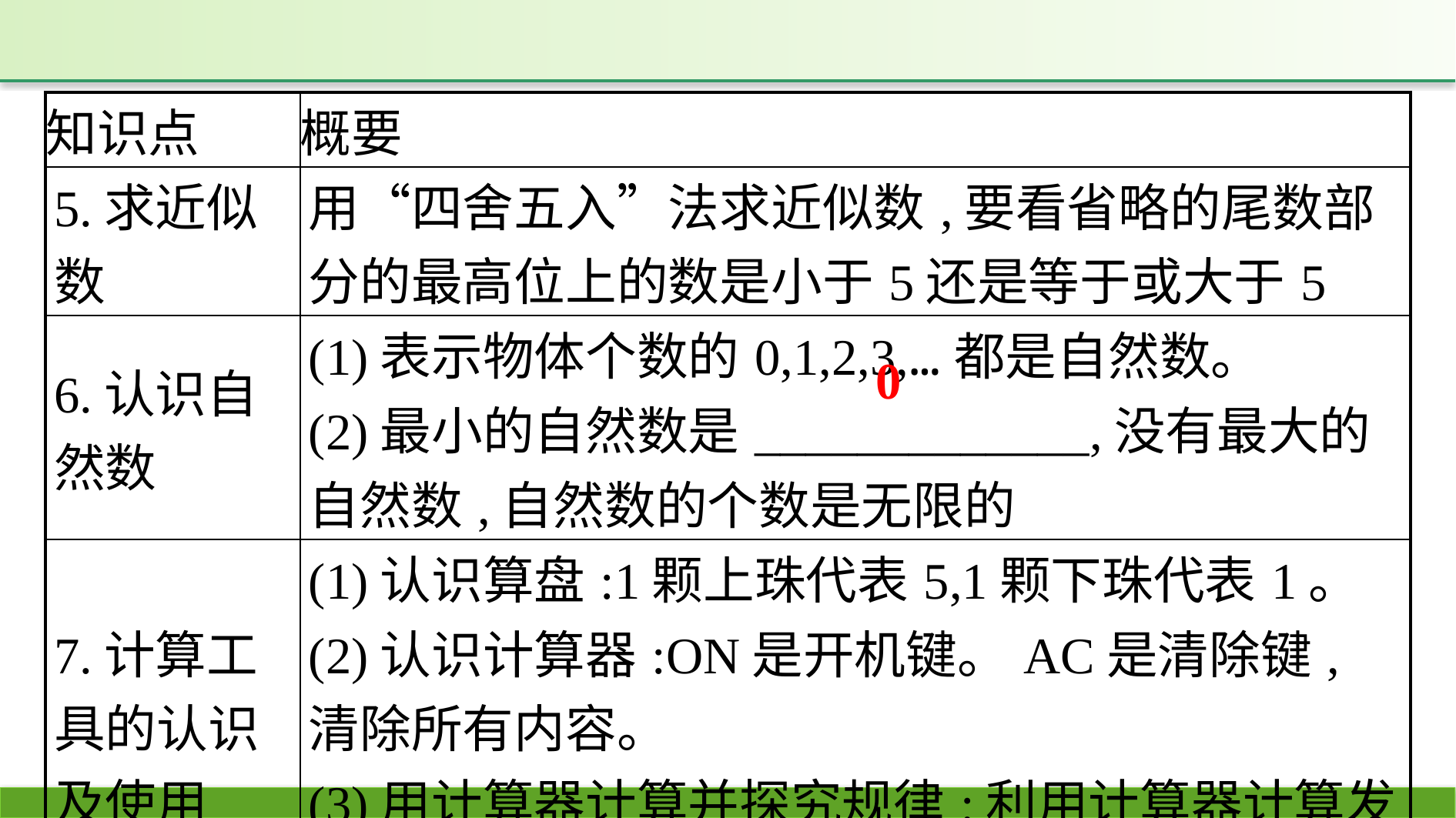

| 知识点 | 概要 |
| --- | --- |
| 5.求近似数 | 用“四舍五入”法求近似数,要看省略的尾数部分的最高位上的数是小于5还是等于或大于5 |
| 6.认识自然数 | (1)表示物体个数的0,1,2,3,…都是自然数。 (2)最小的自然数是\_\_\_\_\_\_\_\_\_\_\_\_\_,没有最大的自然数,自然数的个数是无限的 |
| 7.计算工具的认识及使用 | (1)认识算盘:1颗上珠代表5,1颗下珠代表1。 (2)认识计算器:ON是开机键。AC是清除键,清除所有内容。 (3)用计算器计算并探究规律:利用计算器计算发现算式的规律,可以把复杂问题简单化 |
0